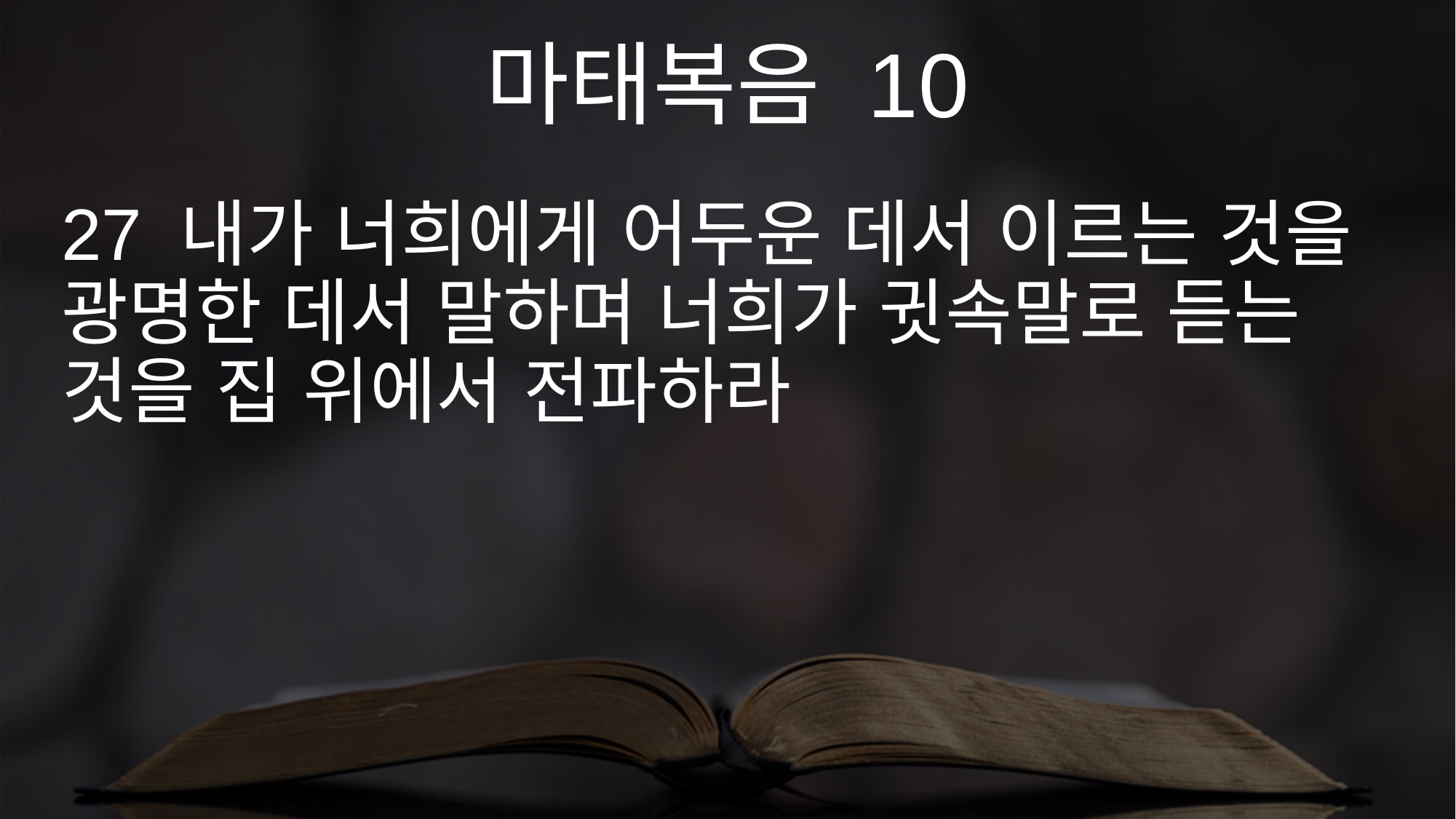

마태복음 10
27 내가 너희에게 어두운 데서 이르는 것을 광명한 데서 말하며 너희가 귓속말로 듣는 것을 집 위에서 전파하라